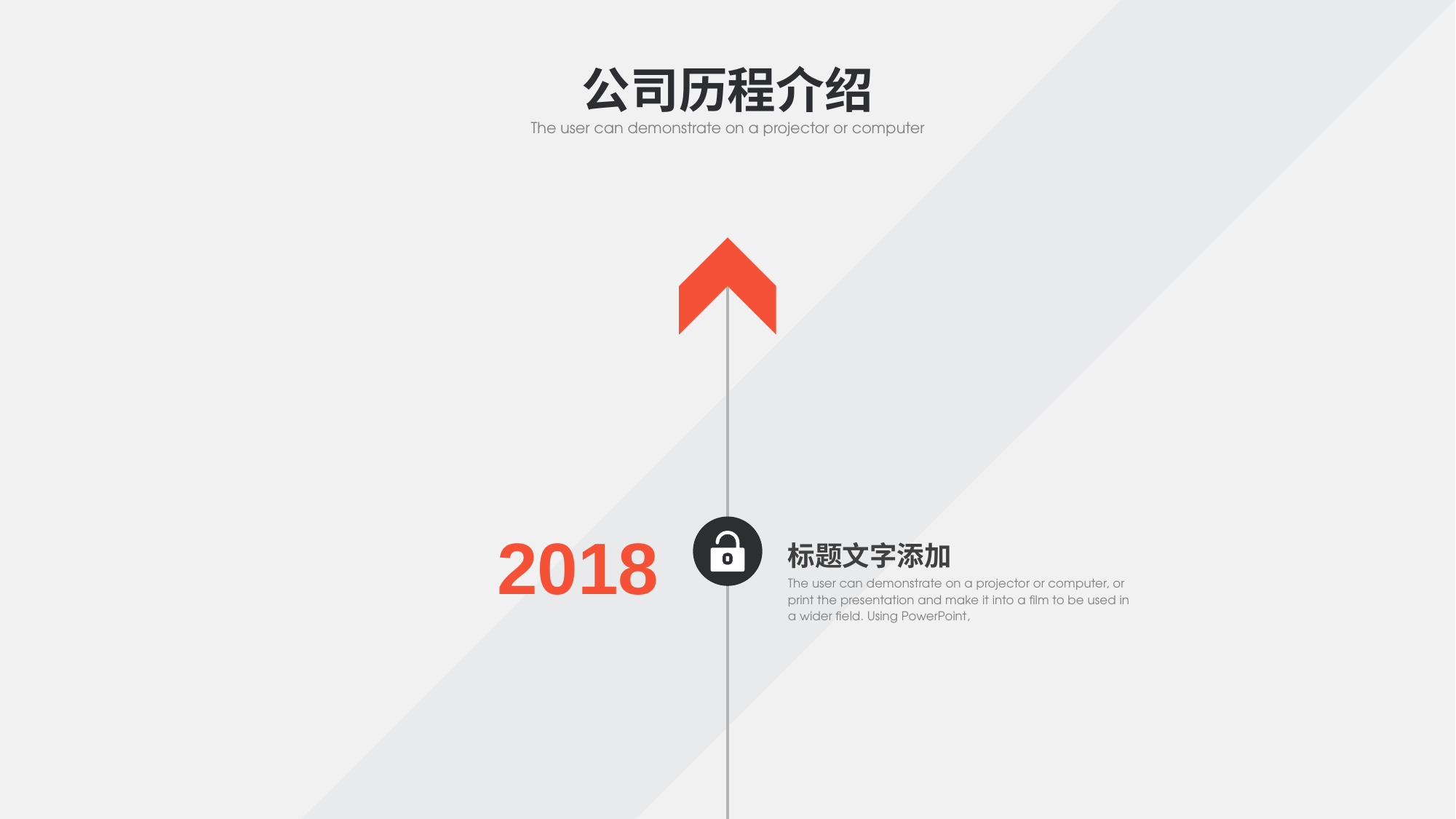

公司历程介绍
The user can demonstrate on a projector or computer

2018

标题文字添加
The user can demonstrate on a projector or computer, or print the presentation and make it into a film to be used in a wider field. Using PowerPoint,